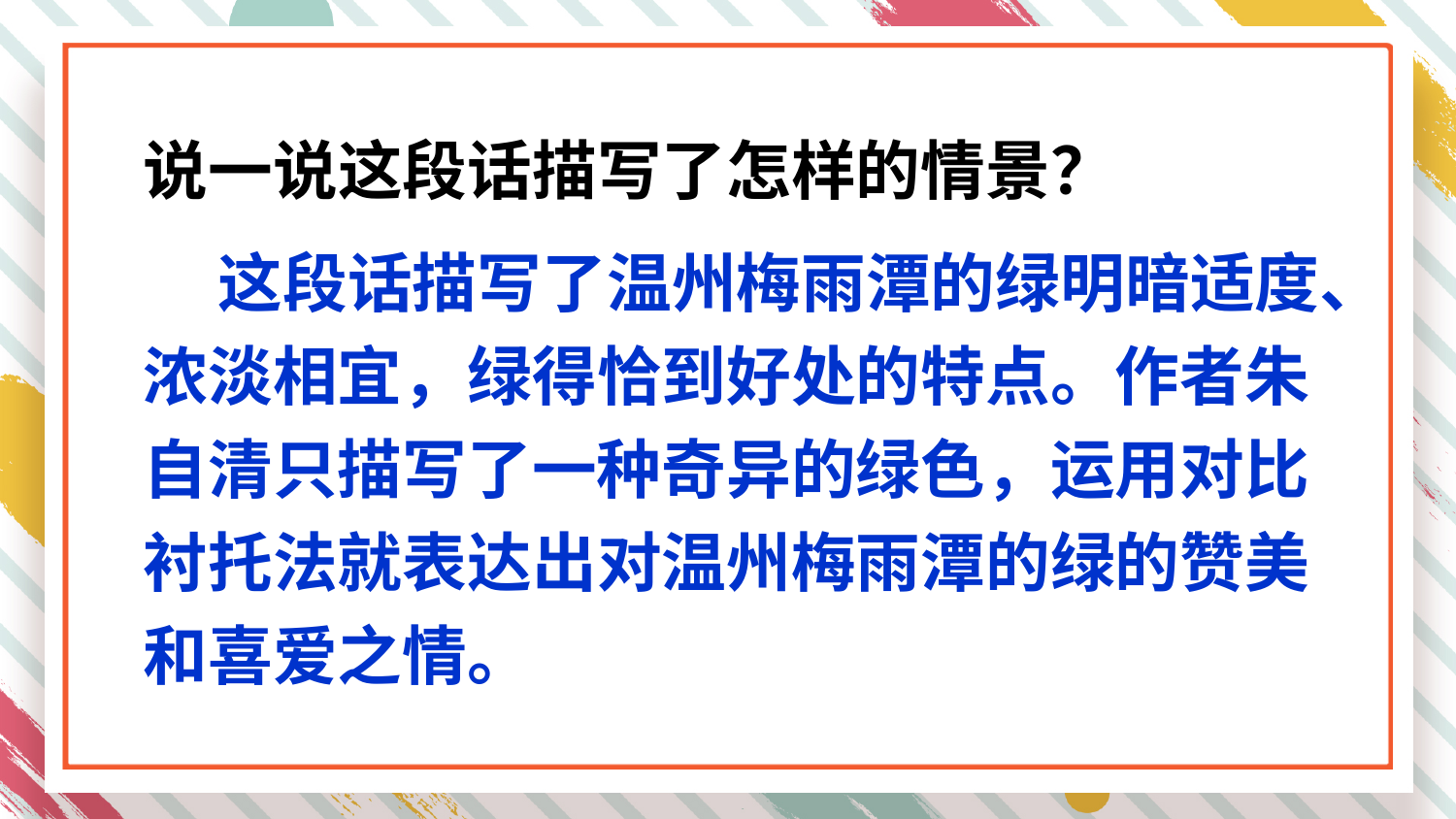

说一说这段话描写了怎样的情景？
    这段话描写了温州梅雨潭的绿明暗适度、浓淡相宜，绿得恰到好处的特点。作者朱自清只描写了一种奇异的绿色，运用对比衬托法就表达出对温州梅雨潭的绿的赞美和喜爱之情。